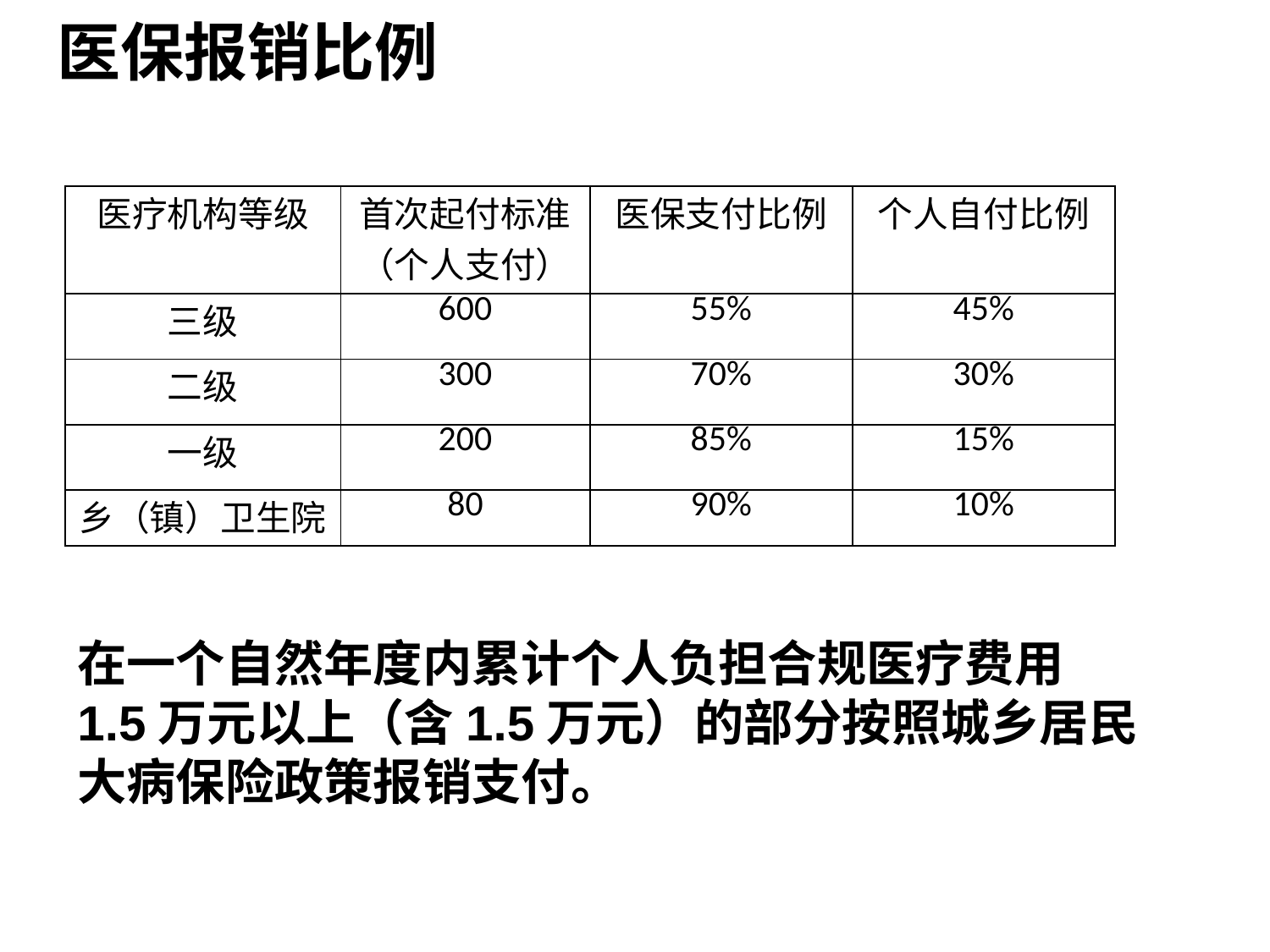

医保报销比例
| 医疗机构等级 | 首次起付标准 （个人支付） | 医保支付比例 | 个人自付比例 |
| --- | --- | --- | --- |
| 三级 | 600 | 55% | 45% |
| 二级 | 300 | 70% | 30% |
| 一级 | 200 | 85% | 15% |
| 乡（镇）卫生院 | 80 | 90% | 10% |
在一个自然年度内累计个人负担合规医疗费用1.5万元以上（含1.5万元）的部分按照城乡居民大病保险政策报销支付。